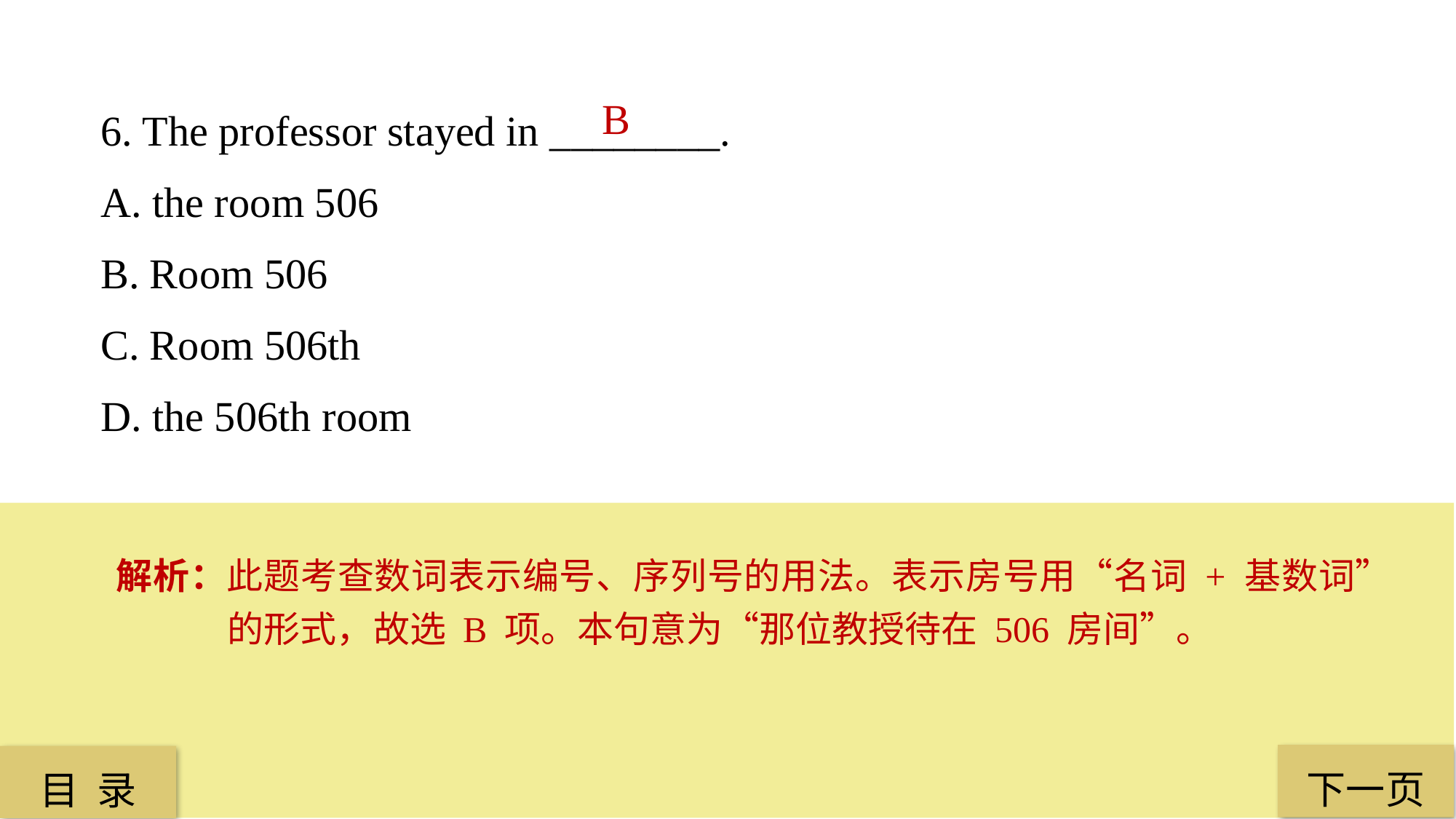

6. The professor stayed in ________.
A. the room 506
B. Room 506
C. Room 506th
D. the 506th room
B
解析：此题考查数词表示编号、序列号的用法。表示房号用“名词 + 基数词”的形式，故选 B 项。本句意为“那位教授待在 506 房间”。